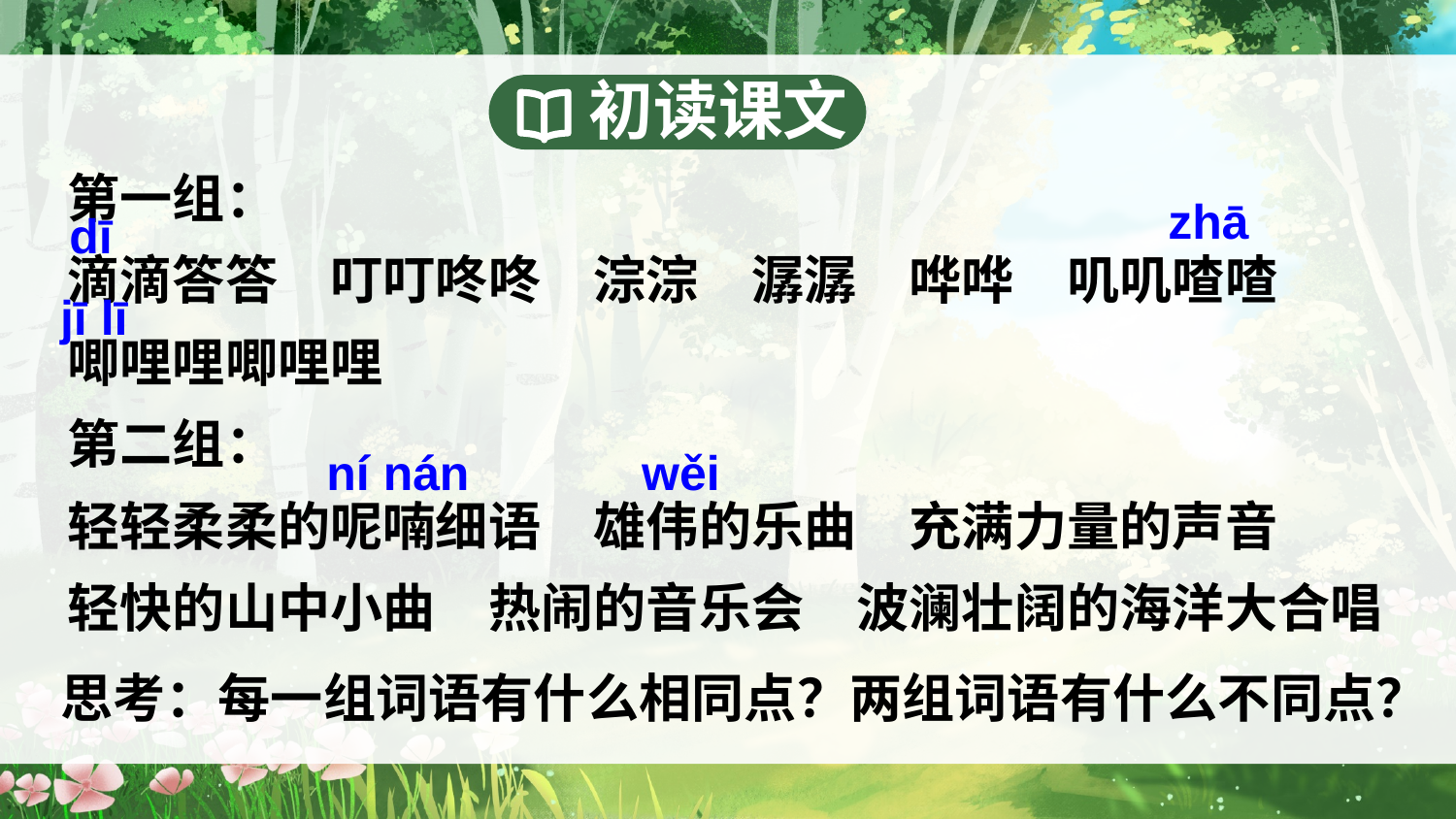

初读课文

第一组：
滴滴答答　叮叮咚咚　淙淙　潺潺　哗哗　叽叽喳喳　　唧哩哩唧哩哩
第二组：
轻轻柔柔的呢喃细语　雄伟的乐曲　充满力量的声音
轻快的山中小曲　热闹的音乐会　波澜壮阔的海洋大合唱
zhā
dī
jī lī
ní nán
wěi
思考：每一组词语有什么相同点？两组词语有什么不同点？